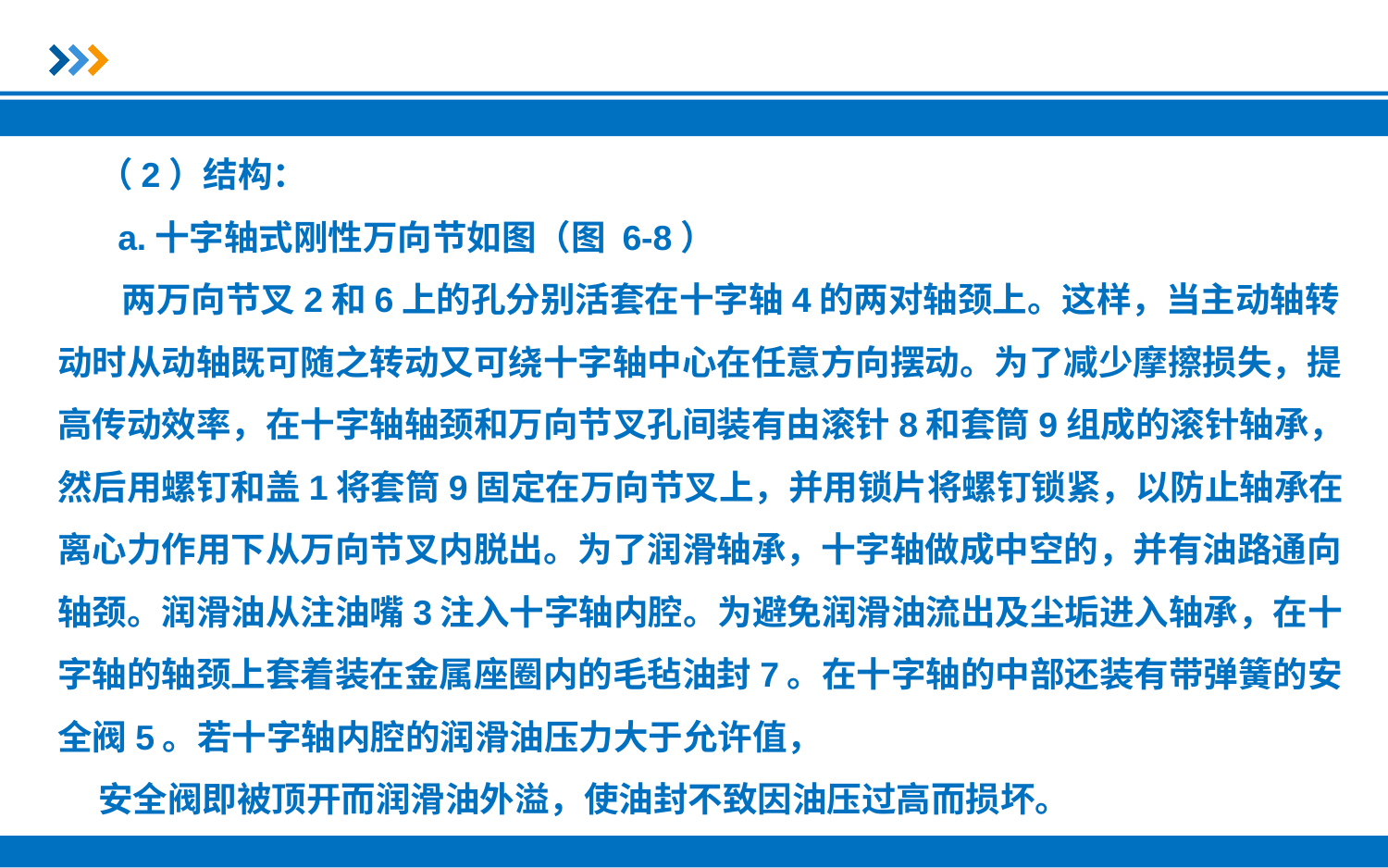

（2）结构：
  a.十字轴式刚性万向节如图（图 6-8）
  两万向节叉2和6上的孔分别活套在十字轴4的两对轴颈上。这样，当主动轴转动时从动轴既可随之转动又可绕十字轴中心在任意方向摆动。为了减少摩擦损失，提高传动效率，在十字轴轴颈和万向节叉孔间装有由滚针8和套筒9组成的滚针轴承，然后用螺钉和盖1将套筒9固定在万向节叉上，并用锁片将螺钉锁紧，以防止轴承在离心力作用下从万向节叉内脱出。为了润滑轴承，十字轴做成中空的，并有油路通向轴颈。润滑油从注油嘴3注入十字轴内腔。为避免润滑油流出及尘垢进入轴承，在十字轴的轴颈上套着装在金属座圈内的毛毡油封7。在十字轴的中部还装有带弹簧的安全阀5。若十字轴内腔的润滑油压力大于允许值，
安全阀即被顶开而润滑油外溢，使油封不致因油压过高而损坏。